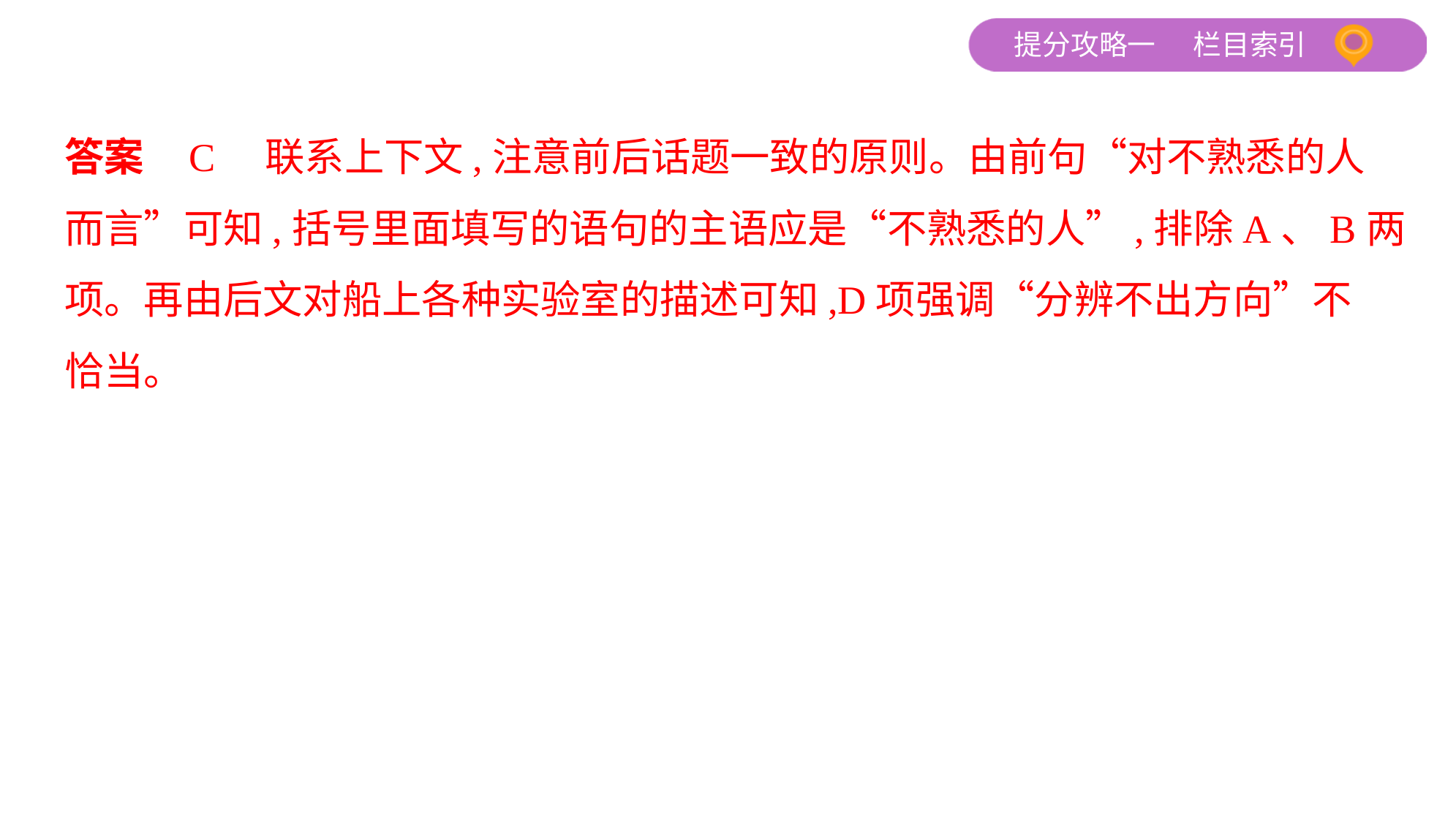

答案    C　联系上下文,注意前后话题一致的原则。由前句“对不熟悉的人
而言”可知,括号里面填写的语句的主语应是“不熟悉的人”,排除A、B两
项。再由后文对船上各种实验室的描述可知,D项强调“分辨不出方向”不
恰当。